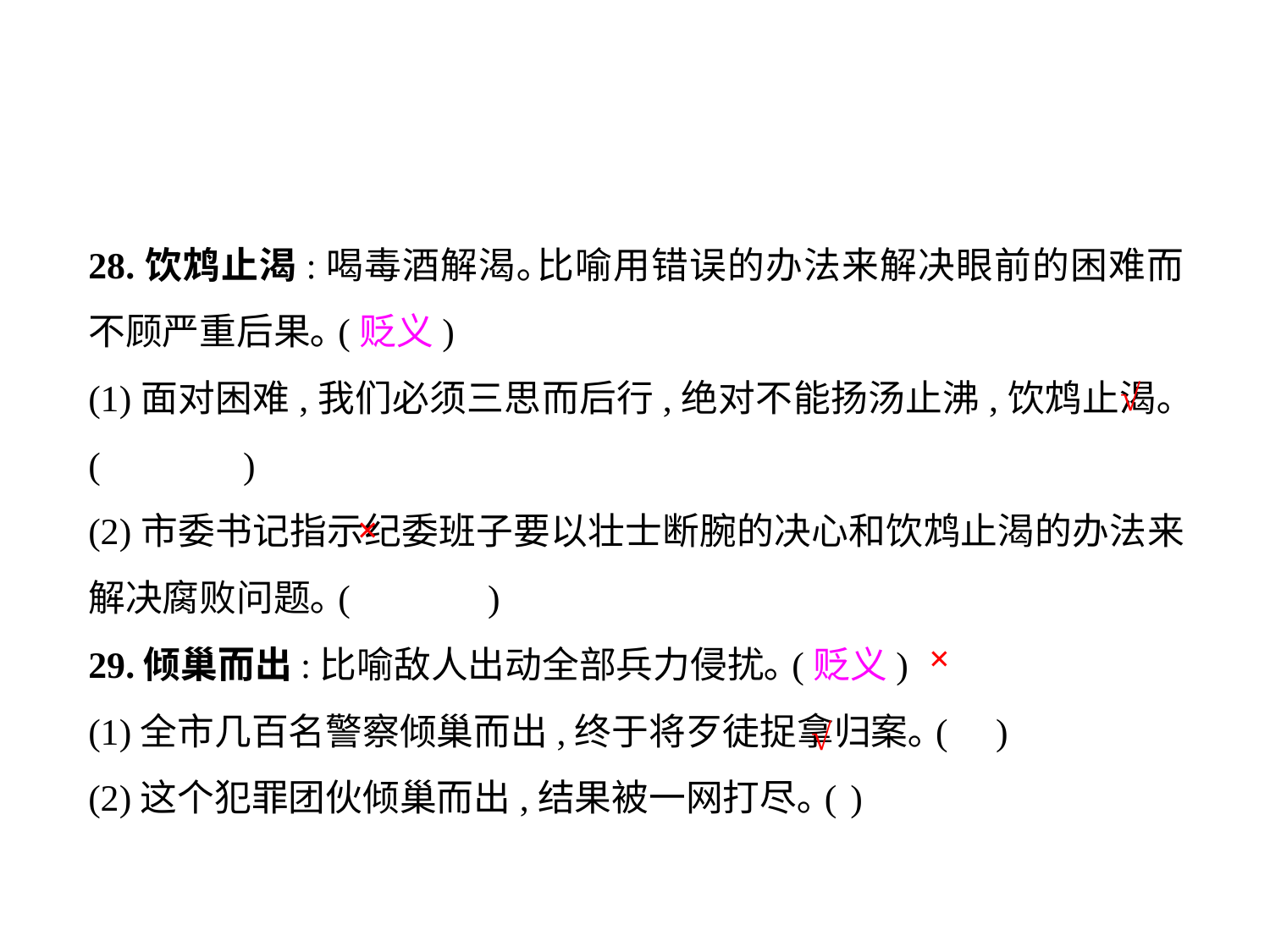

28.饮鸩止渴:喝毒酒解渴｡比喻用错误的办法来解决眼前的困难而不顾严重后果｡(贬义)
(1)面对困难,我们必须三思而后行,绝对不能扬汤止沸,饮鸩止渴｡(	   )
(2)市委书记指示纪委班子要以壮士断腕的决心和饮鸩止渴的办法来解决腐败问题｡(	  )
29.倾巢而出:比喻敌人出动全部兵力侵扰｡(贬义)
(1)全市几百名警察倾巢而出,终于将歹徒捉拿归案｡(	  )
(2)这个犯罪团伙倾巢而出,结果被一网打尽｡(	)
√
×
×
√